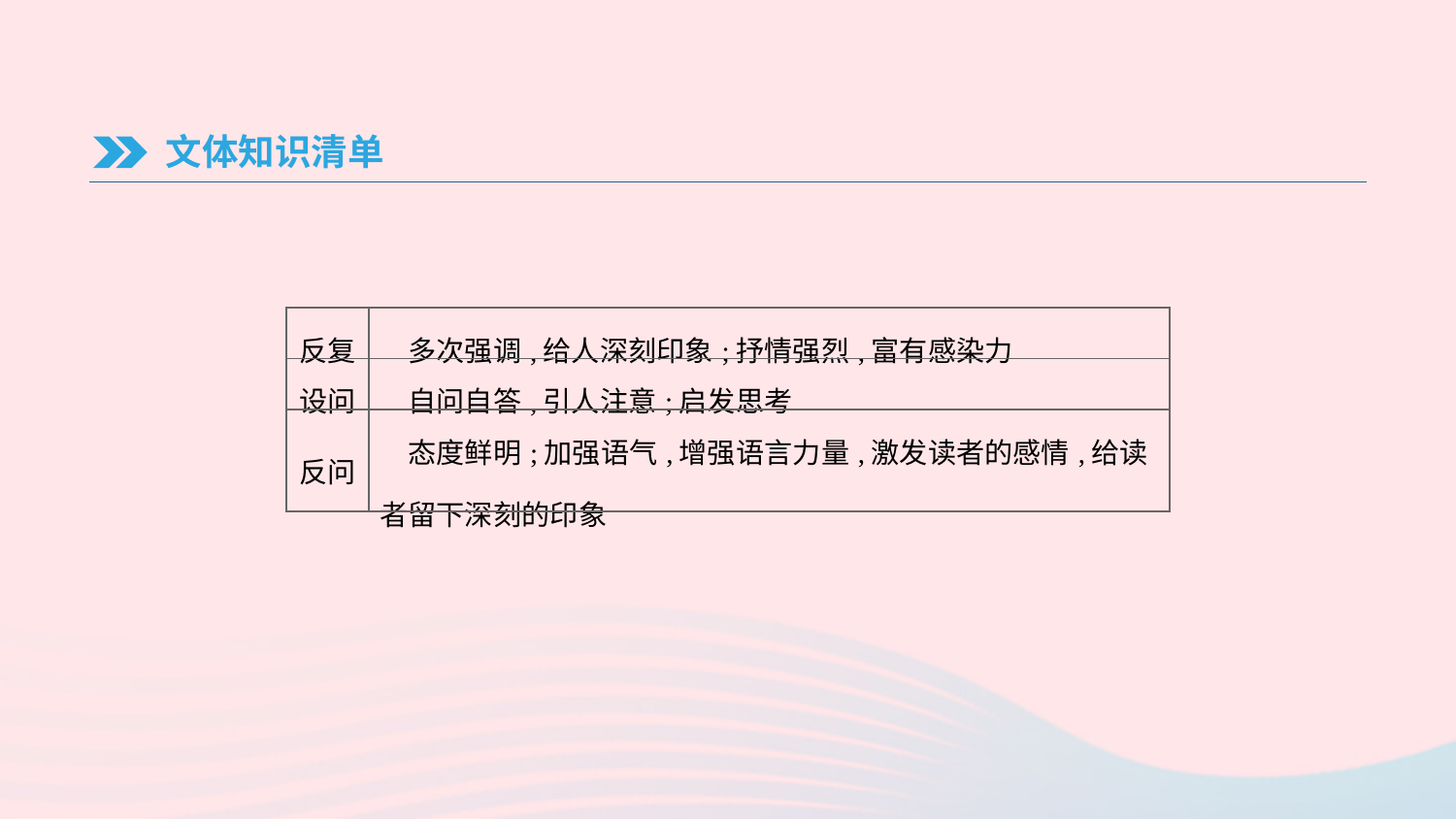

文体知识清单

| 反复 | 多次强调,给人深刻印象;抒情强烈,富有感染力 |
| --- | --- |
| 设问 | 自问自答,引人注意;启发思考 |
| 反问 | 态度鲜明;加强语气,增强语言力量,激发读者的感情,给读者留下深刻的印象 |